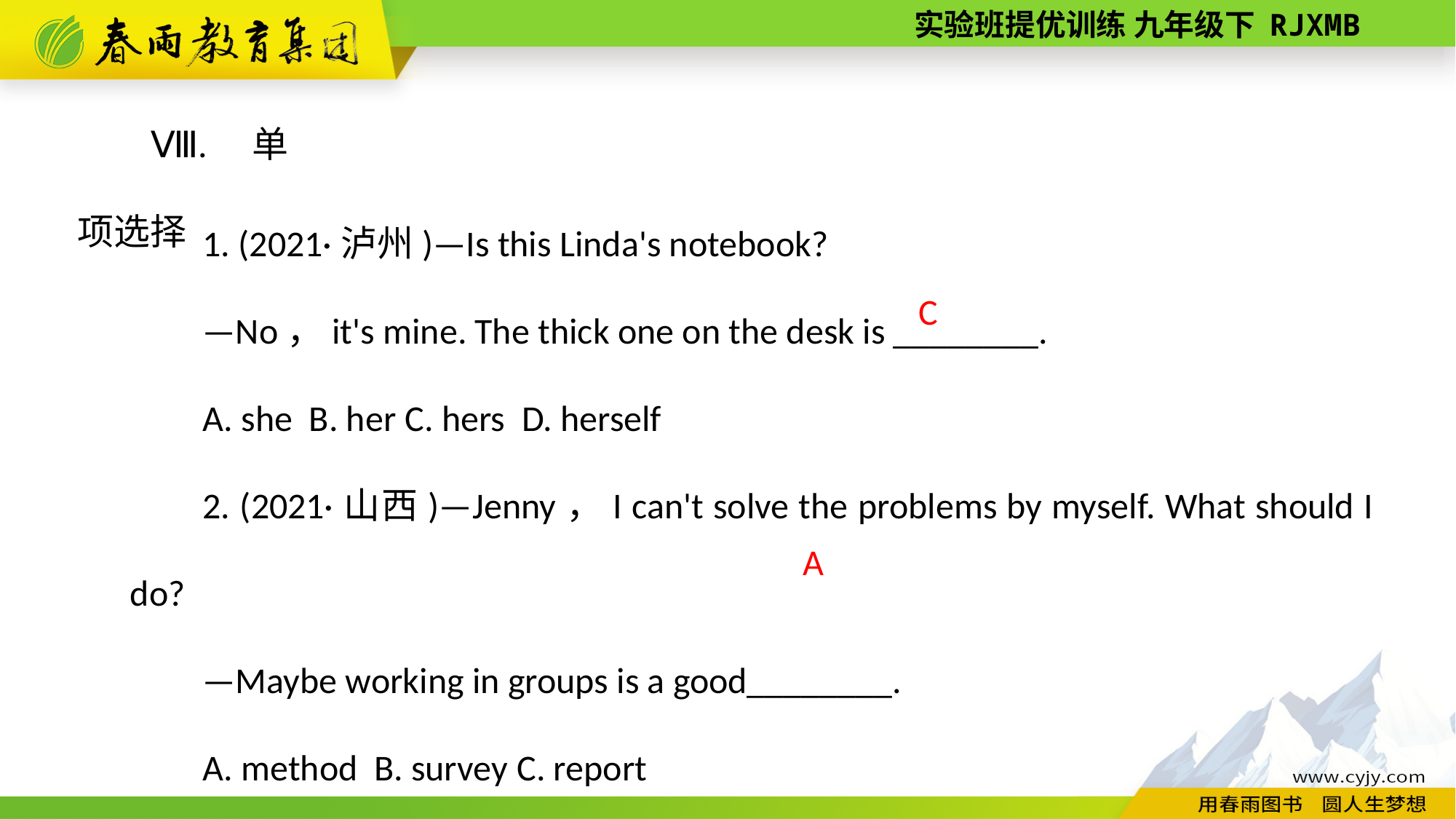

Ⅷ. 单项选择
1. (2021·泸州)—Is this Linda's notebook?
—No，it's mine. The thick one on the desk is ________.
A. she  B. her  C. hers  D. herself
2. (2021·山西)—Jenny，I can't solve the problems by myself. What should I do?
—Maybe working in groups is a good________.
A. method  B. survey  C. report
 C
A